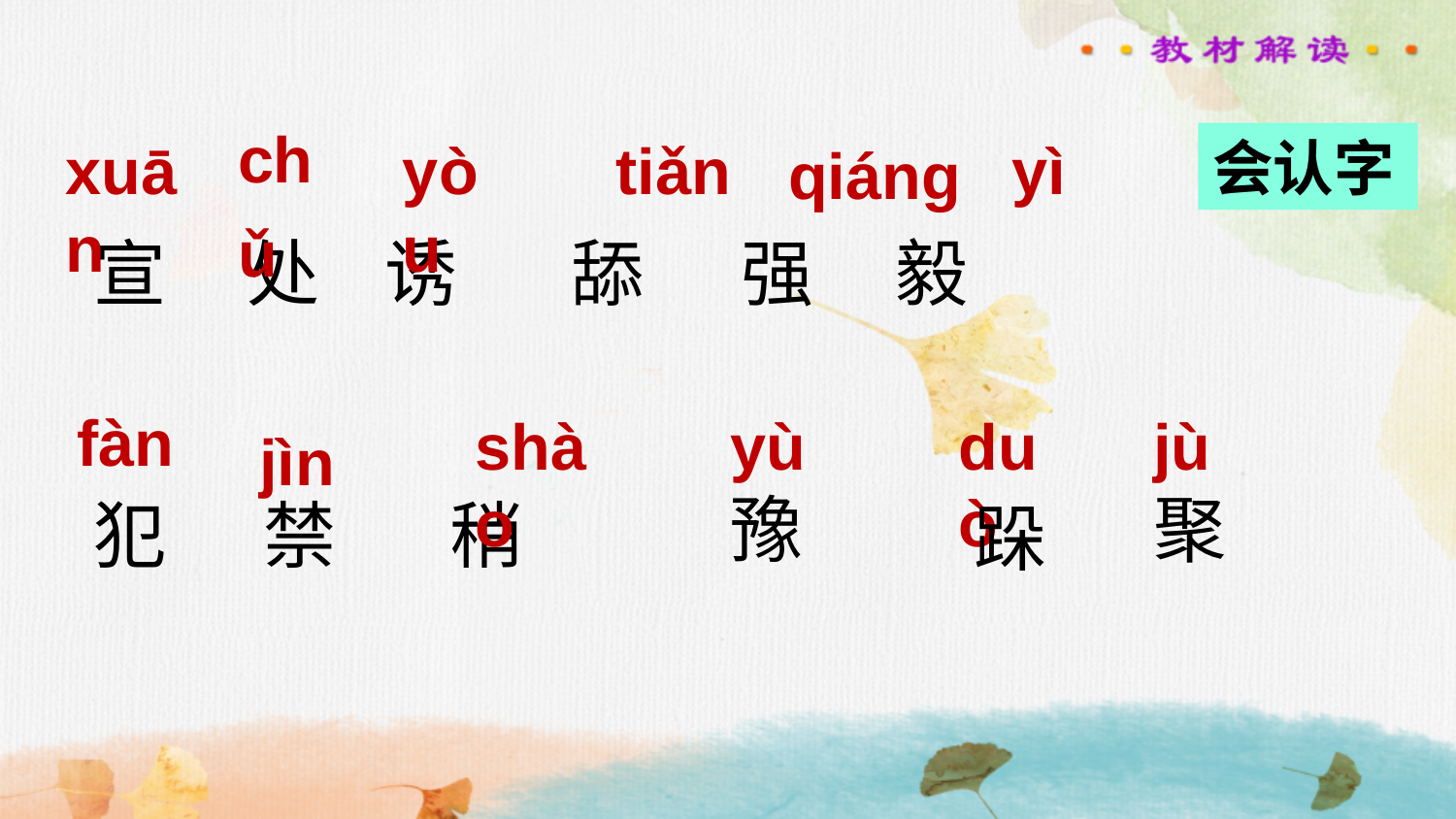

chǔ
qiáng
xuān
tiǎn
会认字
yòu
yì
宣     处    诱       舔      强     毅

犯      禁       稍
 fàn
jìn
shào
duò
jù
yù
豫
聚
跺